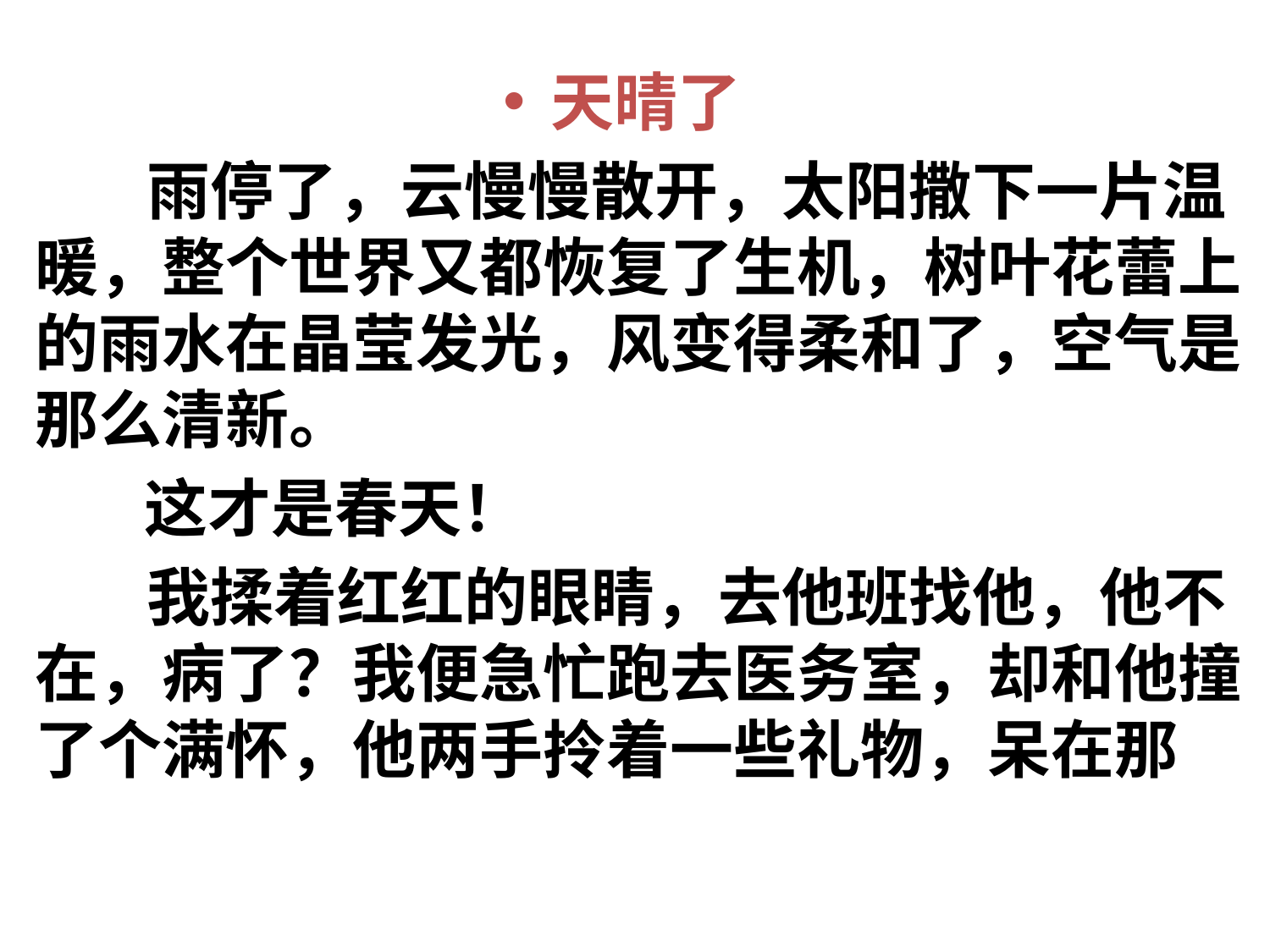

天晴了
          雨停了，云慢慢散开，太阳撒下一片温暖，整个世界又都恢复了生机，树叶花蕾上的雨水在晶莹发光，风变得柔和了，空气是那么清新。
          这才是春天！
          我揉着红红的眼睛，去他班找他，他不在，病了？我便急忙跑去医务室，却和他撞了个满怀，他两手拎着一些礼物，呆在那